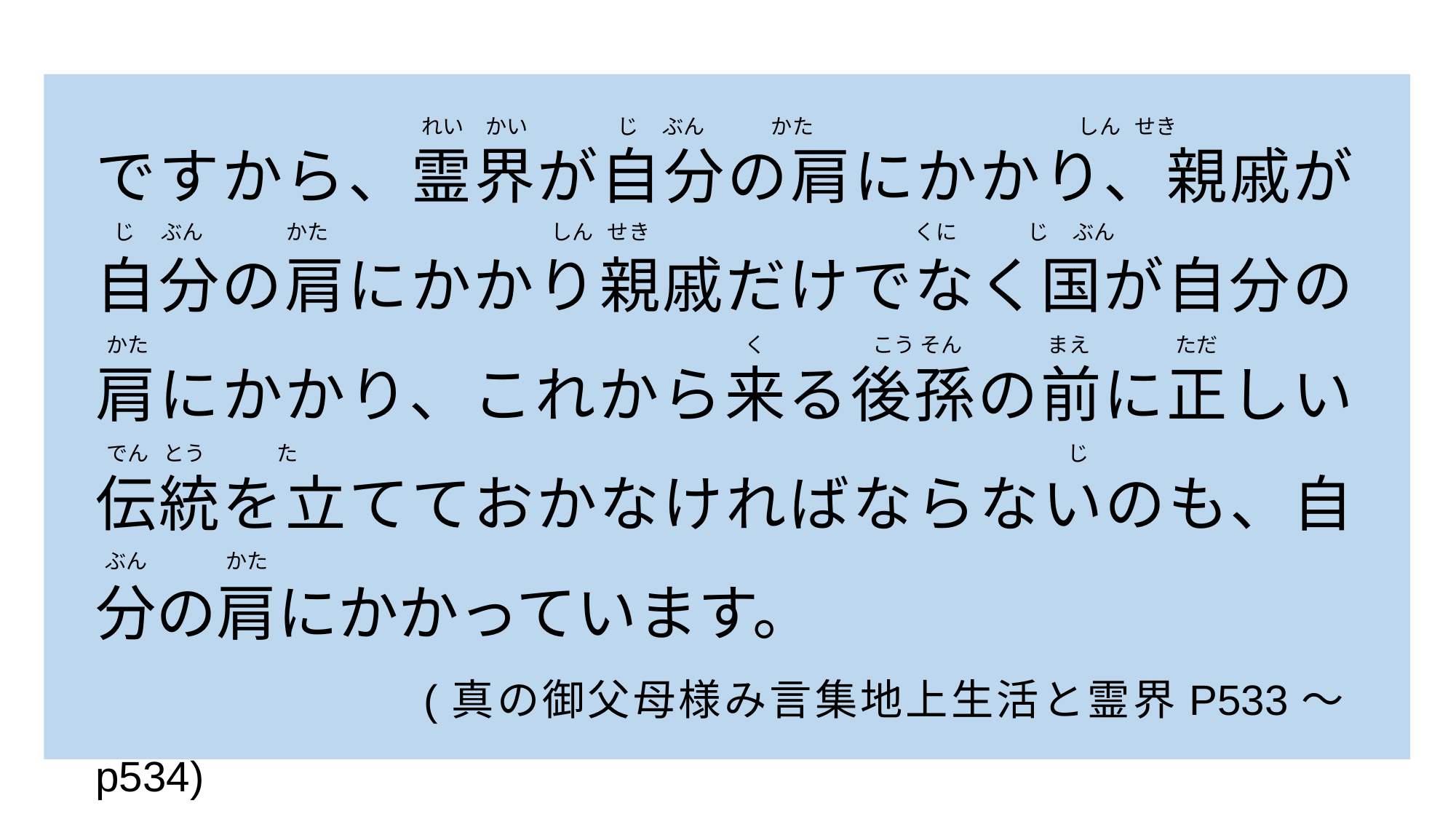

れい　かい　　　　 じ     ぶん              かた                                                        しん   せき
ですから、霊界が自分の肩にかかり、親戚が自分の肩にかかり親戚だけでなく国が自分の肩にかかり、これから来る後孫の前に正しい伝統を立てておかなければならないのも、自分の肩にかかっています。
　　　　　　　(真の御父母様み言集地上生活と霊界P533～p534)
じ　 ぶん    　　　かた　                                      　しん   せき                                                        くに               じ     ぶん
かた　　　　　　　　　　　　　　　　　　　　　　　　　　　　く　　　　　こう そん　　　　まえ　　　　ただ
でん   とう               た                                                                                                                                                                   じ
ぶん　　　   かた